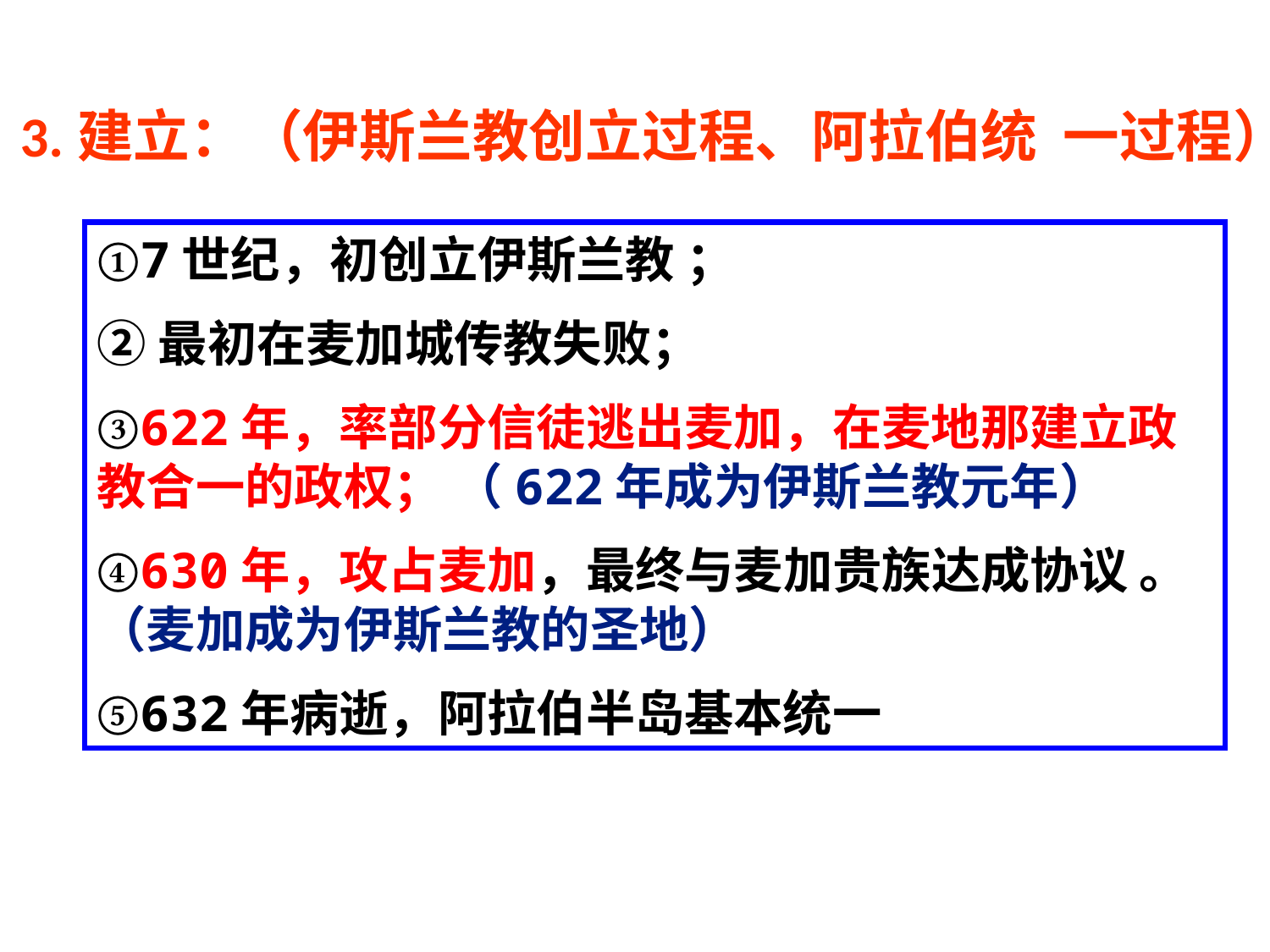

3.建立：（伊斯兰教创立过程、阿拉伯统  一过程）
①7世纪，初创立伊斯兰教 ；
②最初在麦加城传教失败；
③622年，率部分信徒逃出麦加，在麦地那建立政教合一的政权； （622年成为伊斯兰教元年）
④630年，攻占麦加，最终与麦加贵族达成协议 。（麦加成为伊斯兰教的圣地）
⑤632年病逝，阿拉伯半岛基本统一